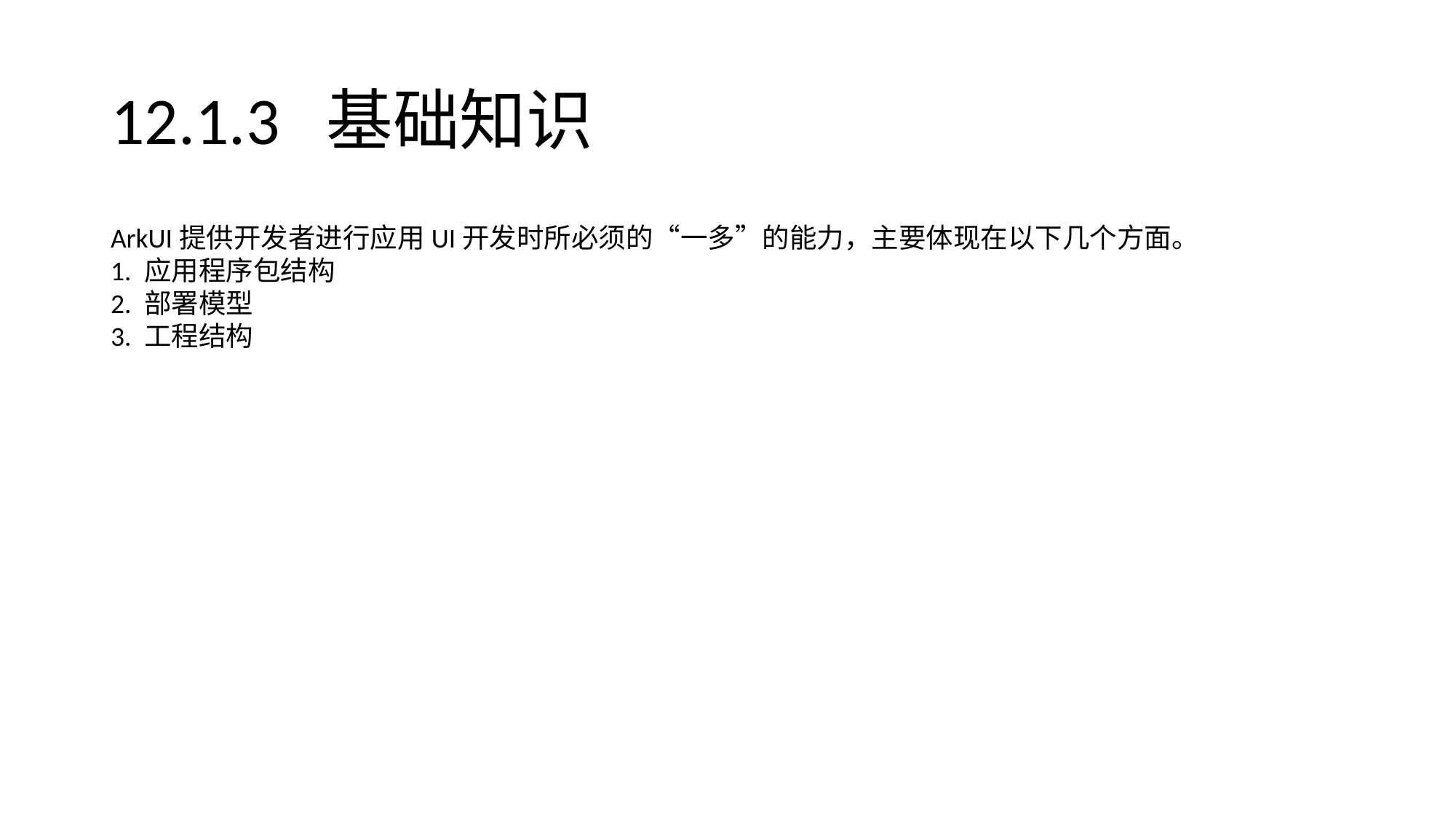

# 12.1.3  基础知识
ArkUI提供开发者进行应用UI开发时所必须的“一多”的能力，主要体现在以下几个方面。
1. 应用程序包结构
2. 部署模型
3. 工程结构